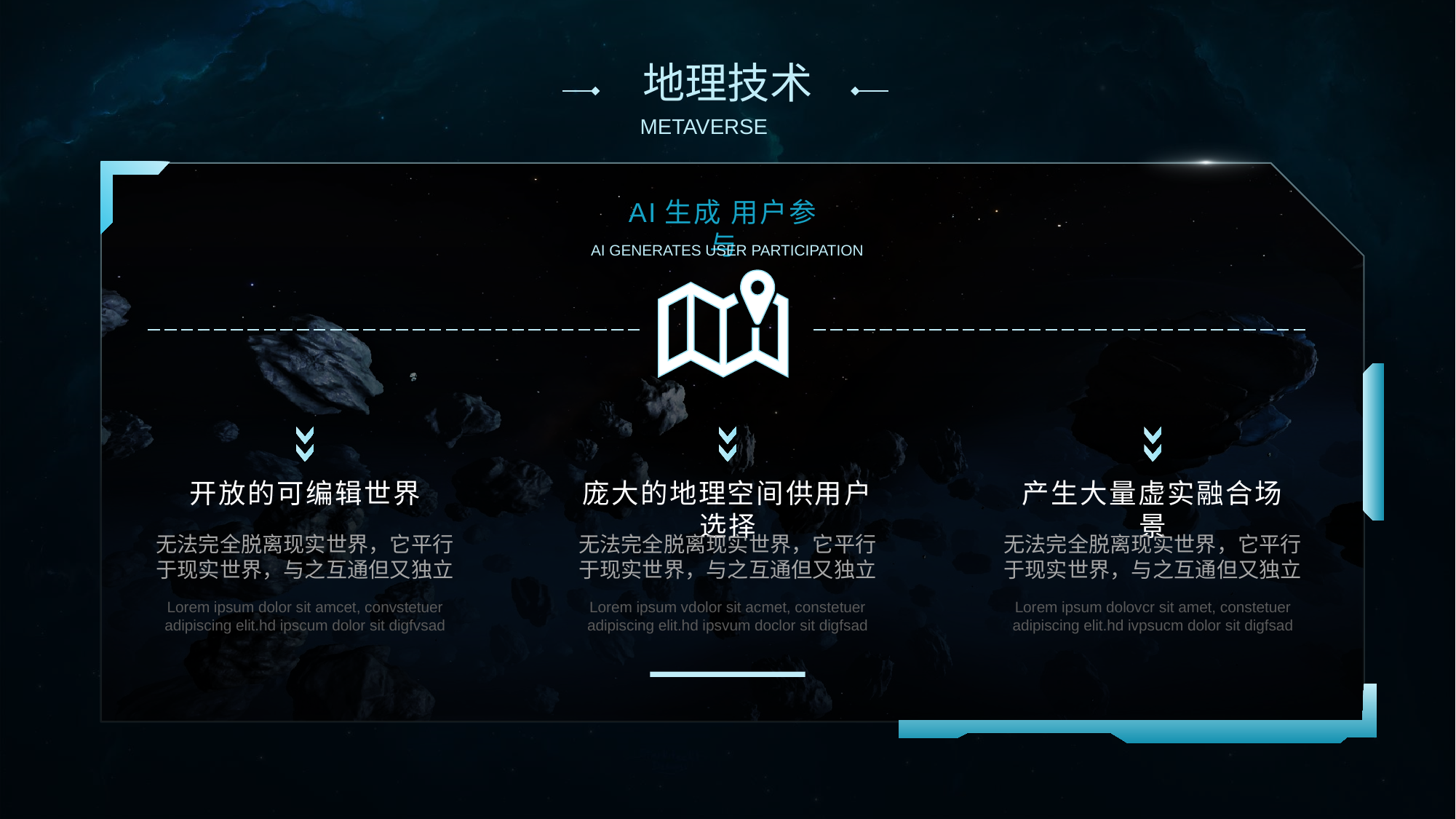

# 地理技术
AI生成 用户参与
AI GENERATES USER PARTICIPATION

开放的可编辑世界
庞大的地理空间供用户选择
产生大量虚实融合场景
无法完全脱离现实世界，它平行于现实世界，与之互通但又独立
无法完全脱离现实世界，它平行于现实世界，与之互通但又独立
无法完全脱离现实世界，它平行于现实世界，与之互通但又独立
Lorem ipsum dolor sit amcet, convstetuer adipiscing elit.hd ipscum dolor sit digfvsad
Lorem ipsum vdolor sit acmet, constetuer adipiscing elit.hd ipsvum doclor sit digfsad
Lorem ipsum dolovcr sit amet, constetuer adipiscing elit.hd ivpsucm dolor sit digfsad